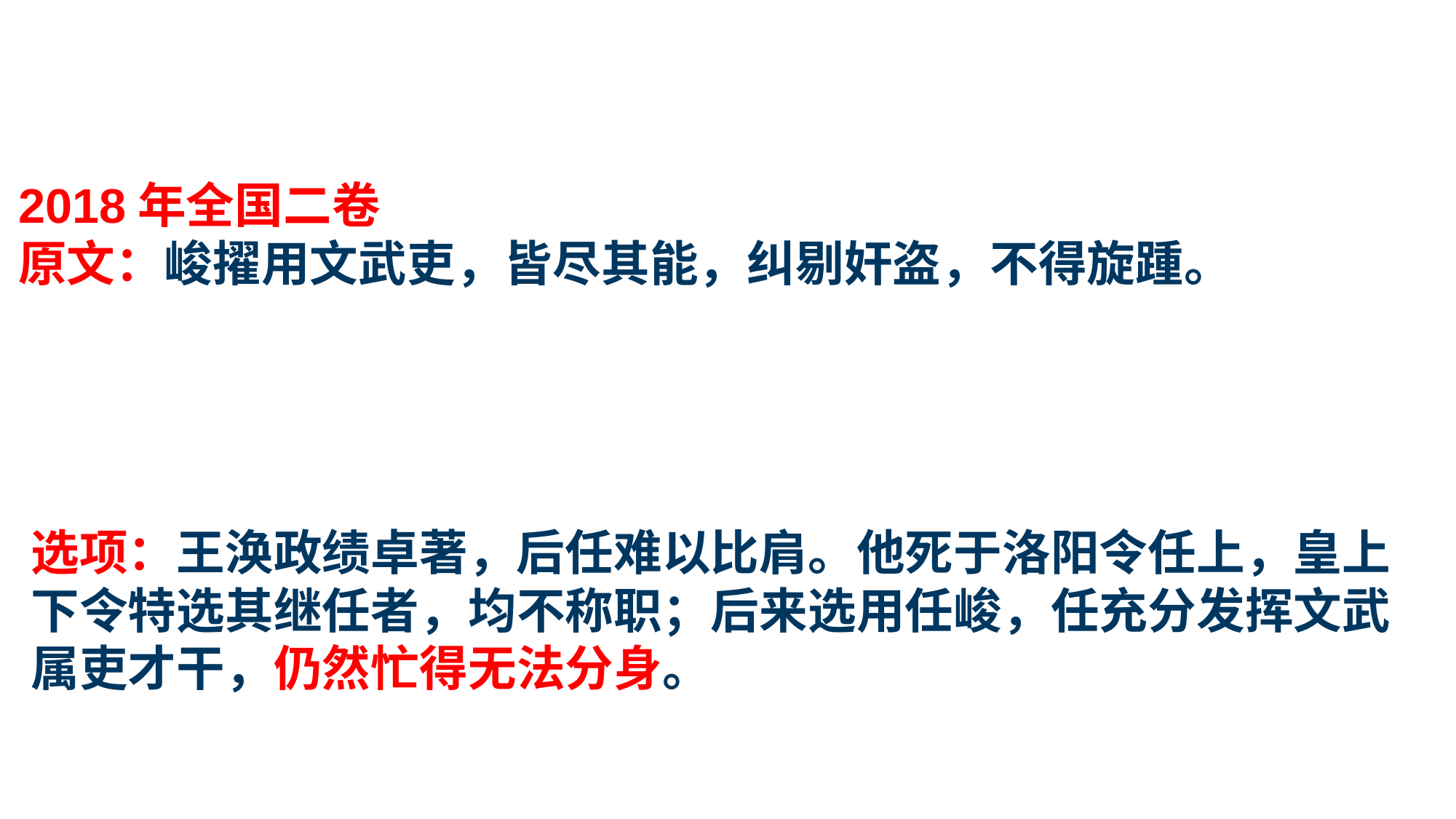

2018年全国二卷
原文：峻擢用文武吏，皆尽其能，纠剔奸盗，不得旋踵。
选项：王涣政绩卓著，后任难以比肩。他死于洛阳令任上，皇上下令特选其继任者，均不称职；后来选用任峻，任充分发挥文武属吏才干，仍然忙得无法分身。